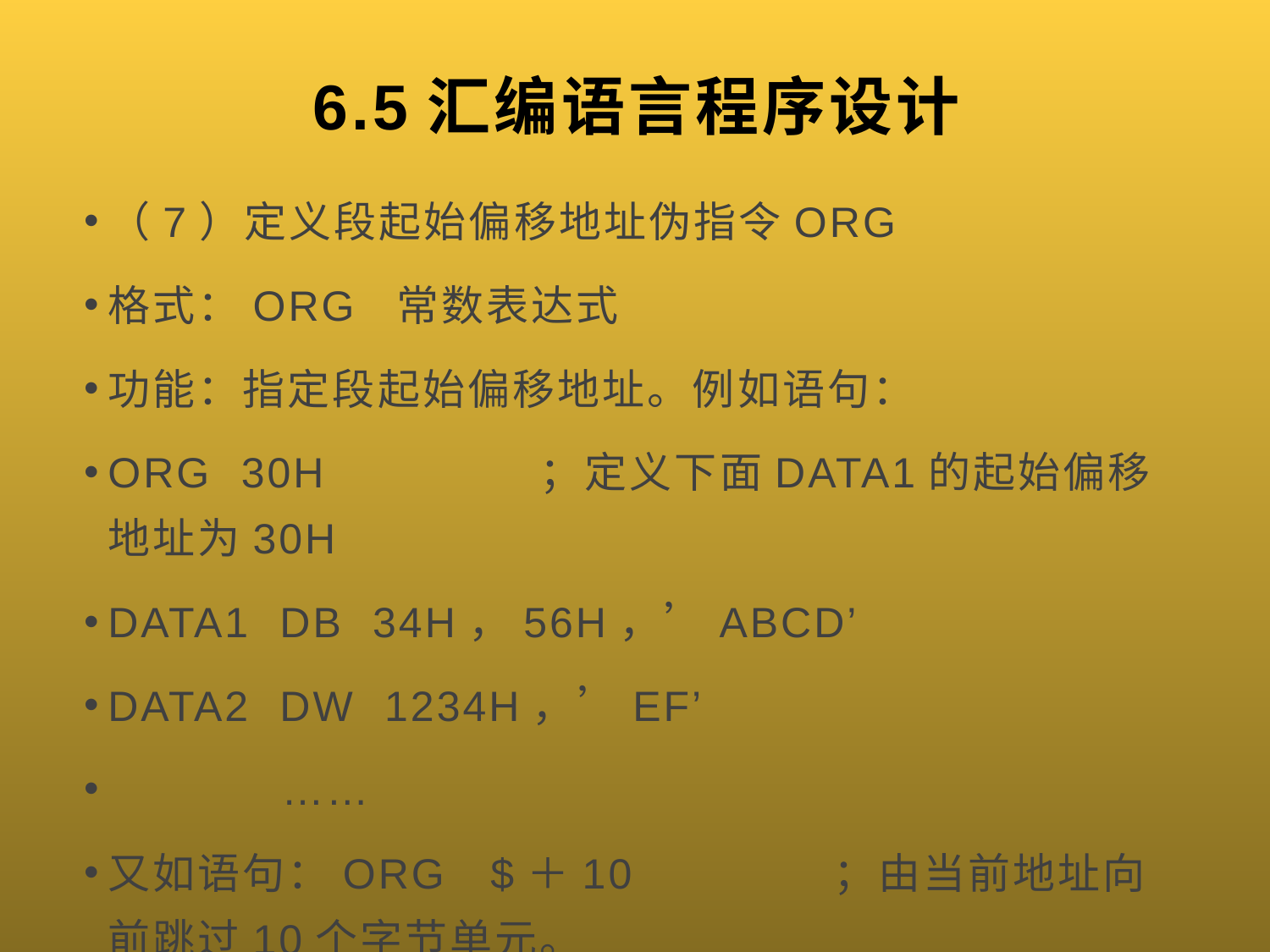

# 6.5汇编语言程序设计
（7）定义段起始偏移地址伪指令ORG
格式：ORG  常数表达式
功能：指定段起始偏移地址。例如语句：
ORG  30H              ；定义下面DATA1的起始偏移地址为30H
DATA1  DB  34H，56H，’ABCD’
DATA2  DW  1234H，’EF’
            ……
又如语句：ORG   $＋10             ；由当前地址向前跳过10个字节单元。